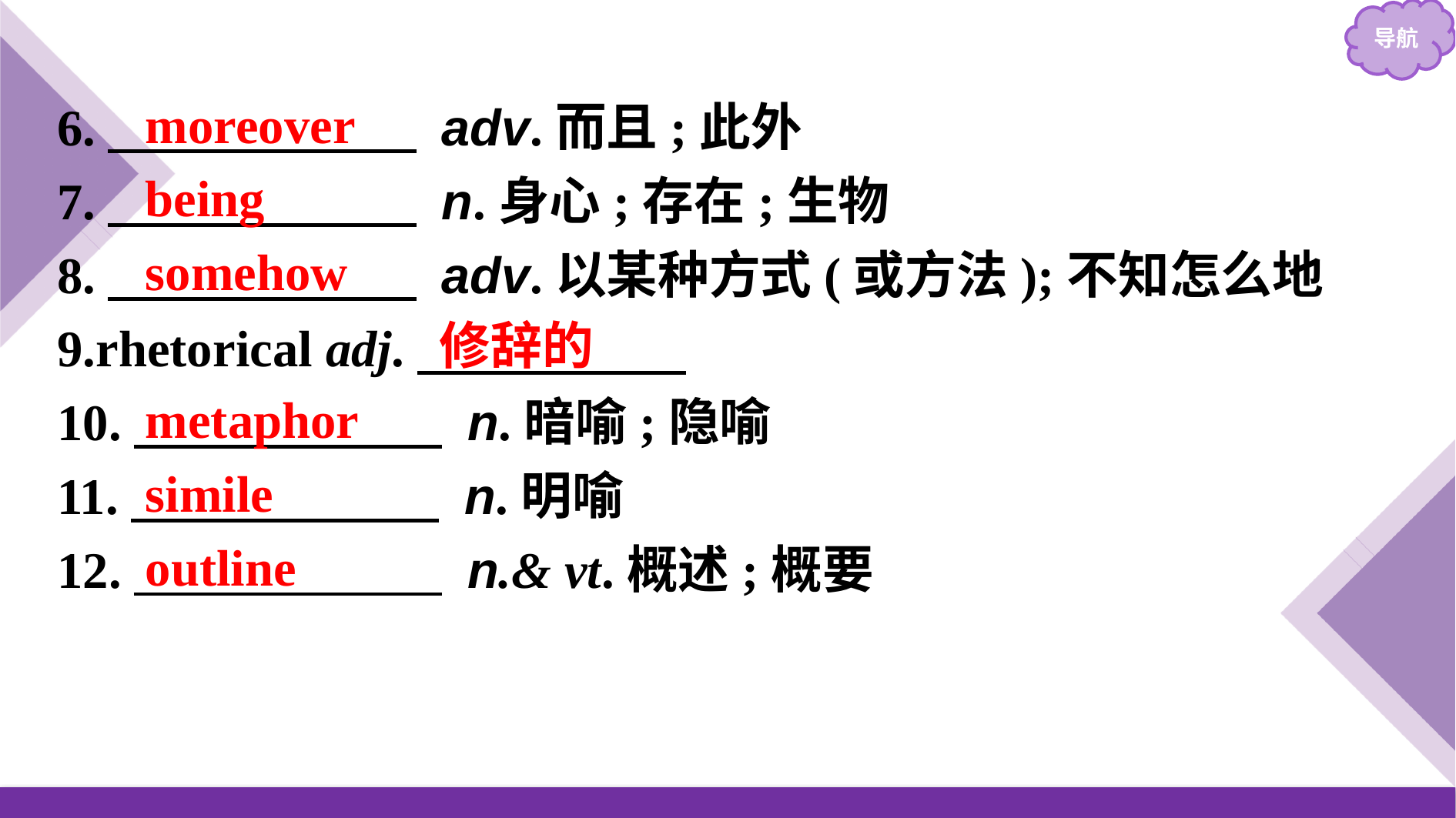

moreover
being
somehow
                        修辞的
metaphor
simile
outline
6.　　　　　　 adv.而且;此外
7.　　　　　　 n.身心;存在;生物
8.　　　　　　 adv.以某种方式(或方法);不知怎么地
9.rhetorical adj.
10.　　　　　　 n.暗喻;隐喻
11.　　　　　　 n.明喻
12.　　　　　　 n.& vt.概述;概要